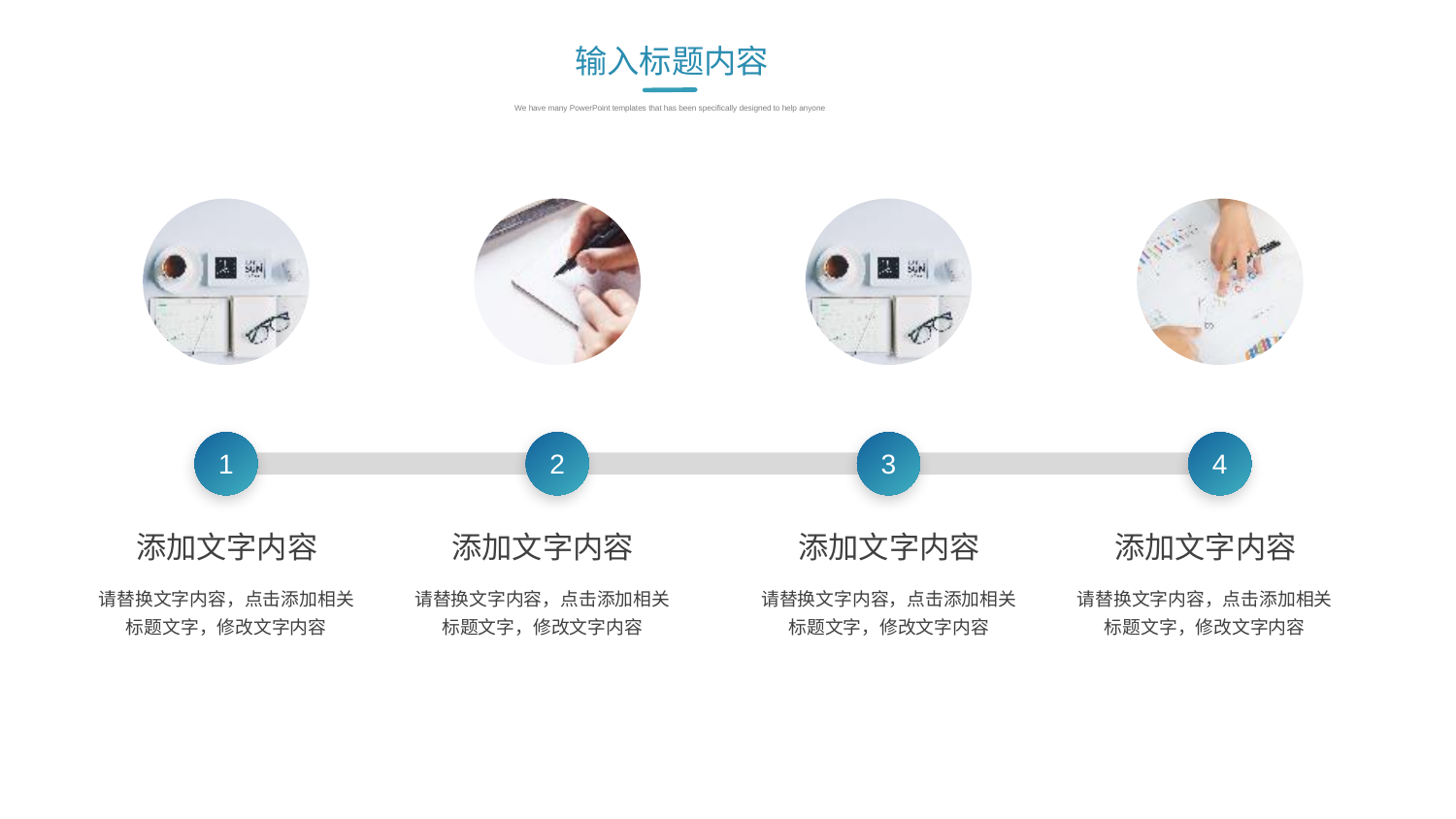

输入标题内容
We have many PowerPoint templates that has been specifically designed to help anyone

1
2
3
4

添加文字内容
请替换文字内容，点击添加相关标题文字，修改文字内容
添加文字内容
请替换文字内容，点击添加相关标题文字，修改文字内容
添加文字内容
请替换文字内容，点击添加相关标题文字，修改文字内容
添加文字内容
请替换文字内容，点击添加相关标题文字，修改文字内容